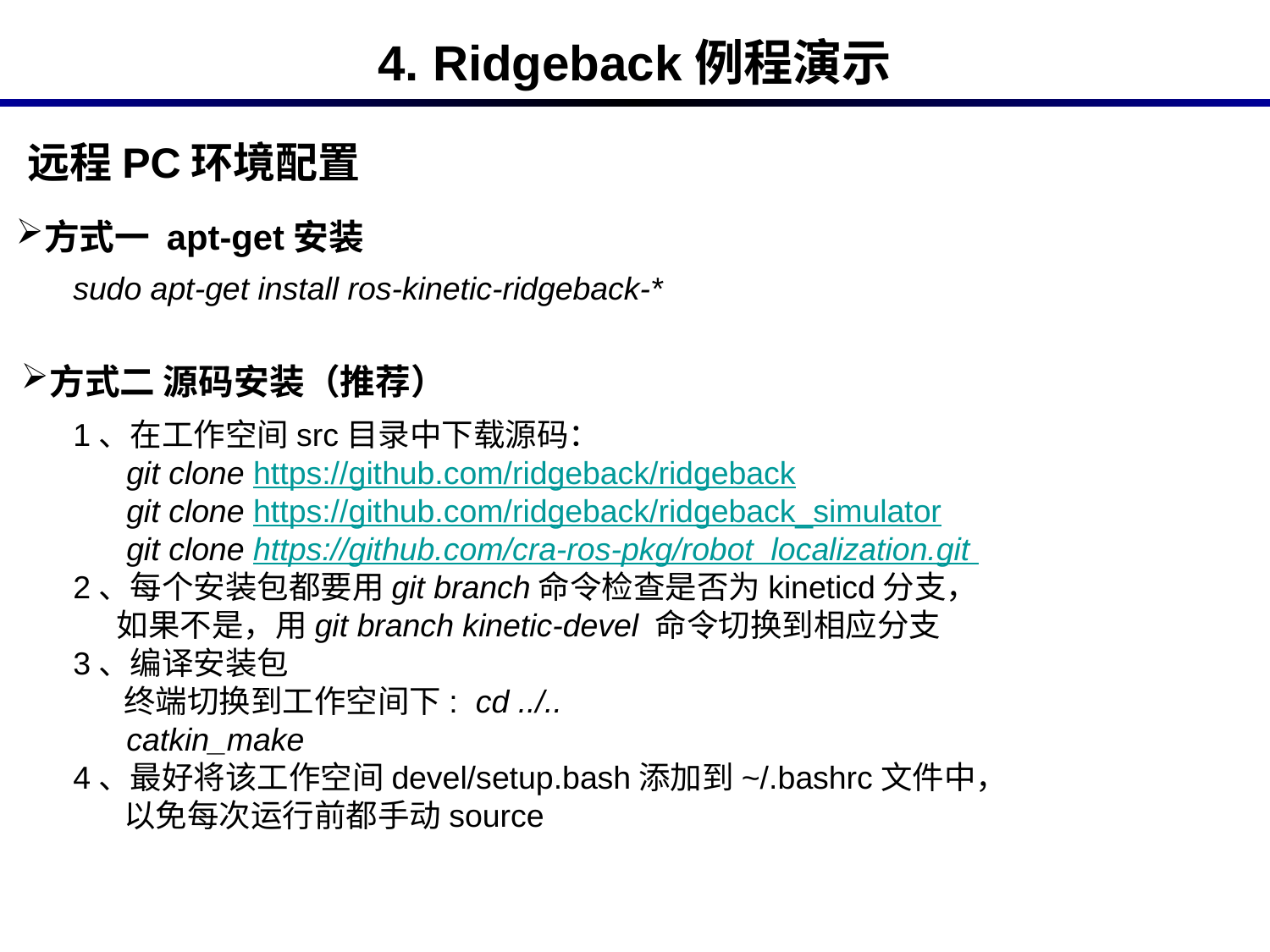

4. Ridgeback例程演示
远程PC环境配置
方式一 apt-get安装
sudo apt-get install ros-kinetic-ridgeback-*
方式二 源码安装（推荐）
1、在工作空间src目录中下载源码：
      git clone https://github.com/ridgeback/ridgeback
      git clone https://github.com/ridgeback/ridgeback_simulator
      git clone https://github.com/cra-ros-pkg/robot_localization.git
2、每个安装包都要用git branch命令检查是否为kineticd分支，
     如果不是，用git branch kinetic-devel 命令切换到相应分支
3、编译安装包
      终端切换到工作空间下:  cd ../..
      catkin_make
4、最好将该工作空间devel/setup.bash添加到~/.bashrc文件中，
      以免每次运行前都手动source